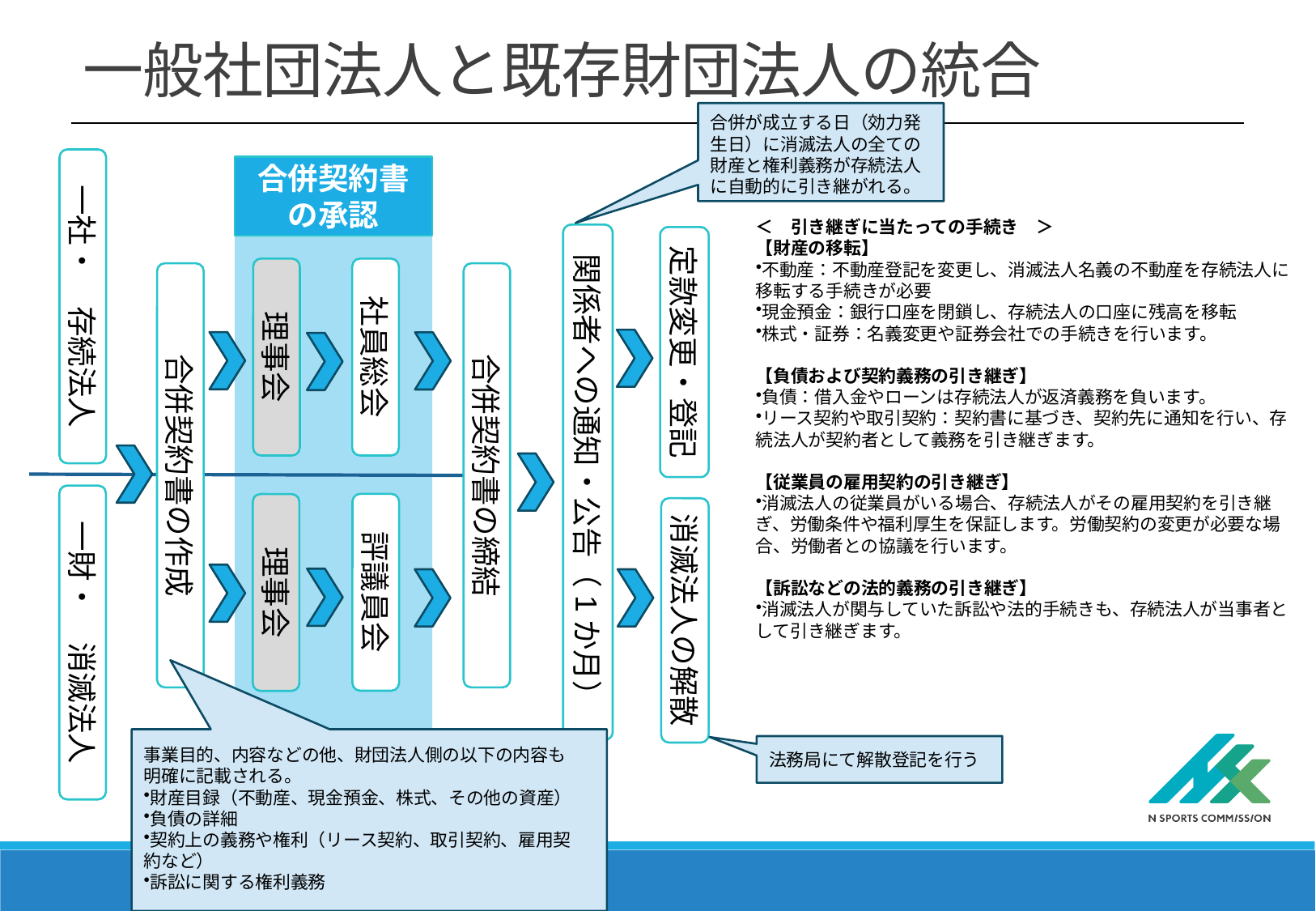

# 一般社団法人と既存財団法人の統合

合併が成立する日（効力発生日）に消滅法人の全ての財産と権利義務が存続法人に自動的に引き継がれる。
一社・　存続法人
合併契約書の承認
＜　引き継ぎに当たっての手続き　＞
【財産の移転】
不動産：不動産登記を変更し、消滅法人名義の不動産を存続法人に移転する手続きが必要
現金預金：銀行口座を閉鎖し、存続法人の口座に残高を移転
株式・証券：名義変更や証券会社での手続きを行います。

【負債および契約義務の引き継ぎ】
負債：借入金やローンは存続法人が返済義務を負います。
リース契約や取引契約：契約書に基づき、契約先に通知を行い、存続法人が契約者として義務を引き継ぎます。

【従業員の雇用契約の引き継ぎ】
消滅法人の従業員がいる場合、存続法人がその雇用契約を引き継ぎ、労働条件や福利厚生を保証します。労働契約の変更が必要な場合、労働者との協議を行います。

【訴訟などの法的義務の引き継ぎ】
消滅法人が関与していた訴訟や法的手続きも、存続法人が当事者として引き継ぎます。
関係者への通知・公告（1か月）

定款変更・登記
社員総会
理事会
合併契約書の作成
合併契約書の締結

一財・　消滅法人
評議員会
理事会
消滅法人の解散

事業目的、内容などの他、財団法人側の以下の内容も明確に記載される。
財産目録（不動産、現金預金、株式、その他の資産）
負債の詳細
契約上の義務や権利（リース契約、取引契約、雇用契約など）
訴訟に関する権利義務
法務局にて解散登記を行う